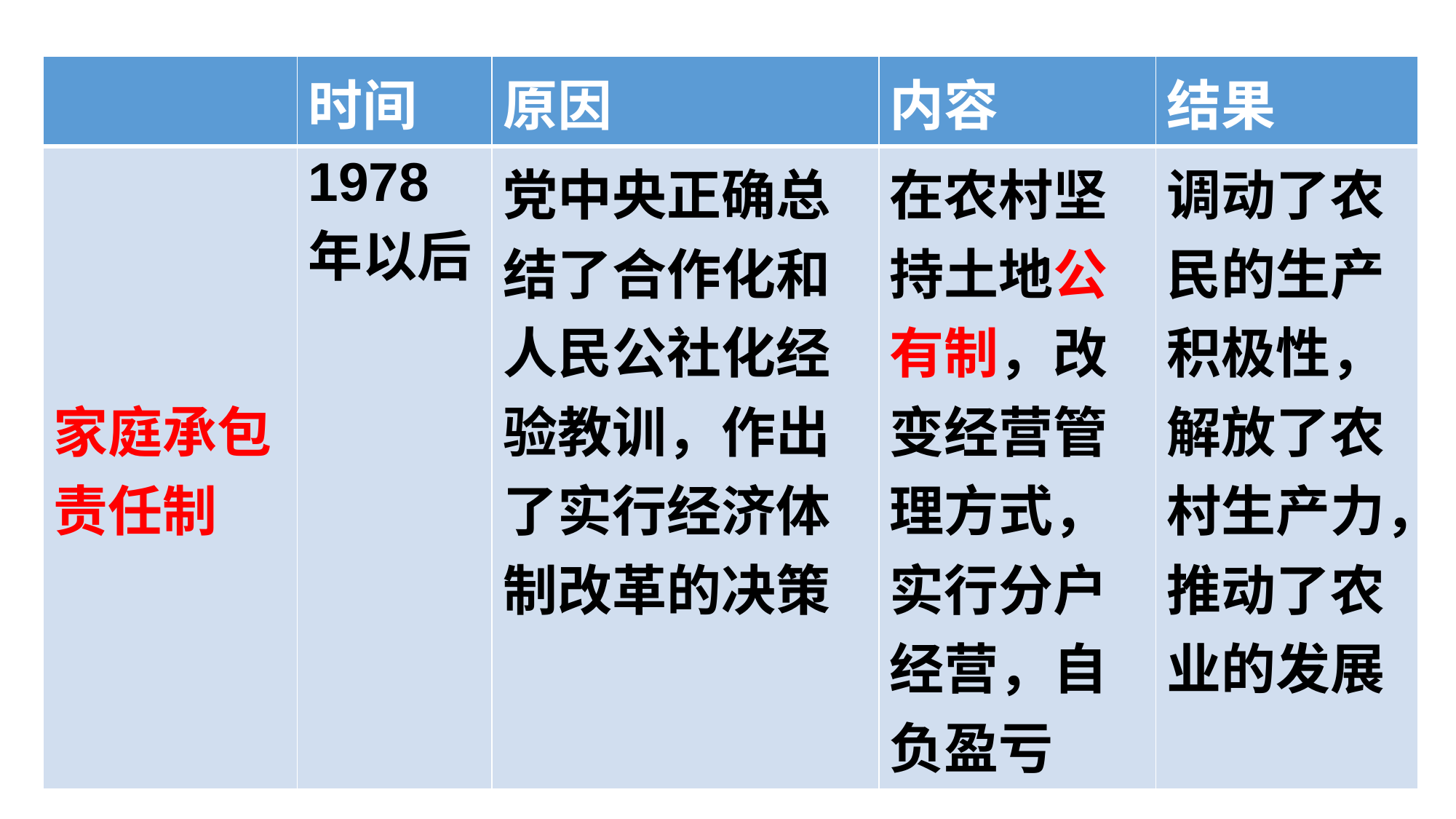

|  | 时间 | 原因 | 内容 | 结果 |
| --- | --- | --- | --- | --- |
| 家庭承包责任制 | 1978年以后 | 党中央正确总结了合作化和人民公社化经验教训，作出了实行经济体制改革的决策 | 在农村坚持土地公有制，改变经营管理方式，实行分户经营，自负盈亏 | 调动了农民的生产积极性，解放了农村生产力，推动了农业的发展 |